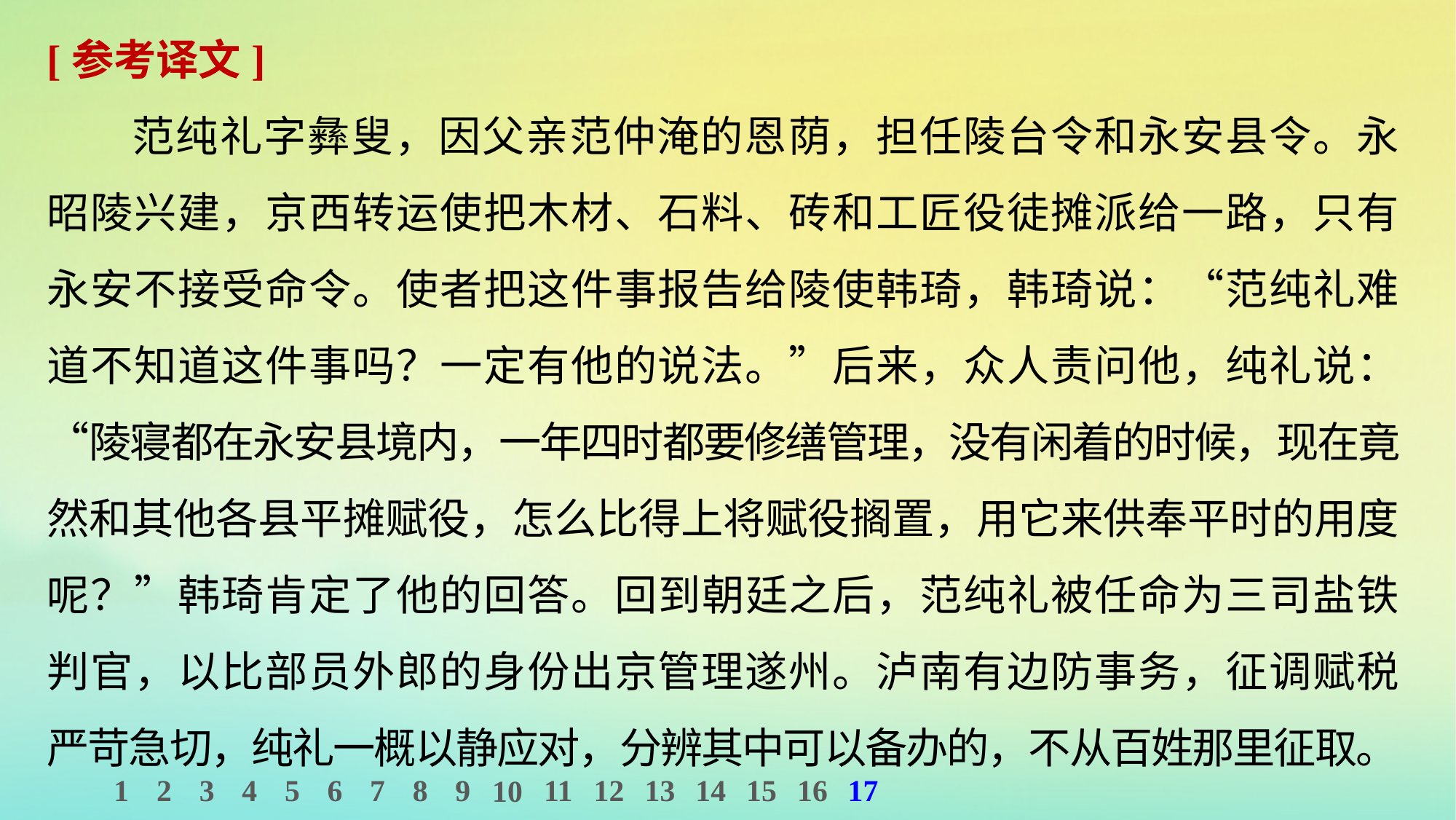

[参考译文]
范纯礼字彝叟，因父亲范仲淹的恩荫，担任陵台令和永安县令。永昭陵兴建，京西转运使把木材、石料、砖和工匠役徒摊派给一路，只有永安不接受命令。使者把这件事报告给陵使韩琦，韩琦说：“范纯礼难道不知道这件事吗？一定有他的说法。”后来，众人责问他，纯礼说：“陵寝都在永安县境内，一年四时都要修缮管理，没有闲着的时候，现在竟然和其他各县平摊赋役，怎么比得上将赋役搁置，用它来供奉平时的用度呢？”韩琦肯定了他的回答。回到朝廷之后，范纯礼被任命为三司盐铁判官，以比部员外郎的身份出京管理遂州。泸南有边防事务，征调赋税严苛急切，纯礼一概以静应对，分辨其中可以备办的，不从百姓那里征取。
1
2
3
4
5
6
7
8
9
11
12
13
14
15
16
17
10